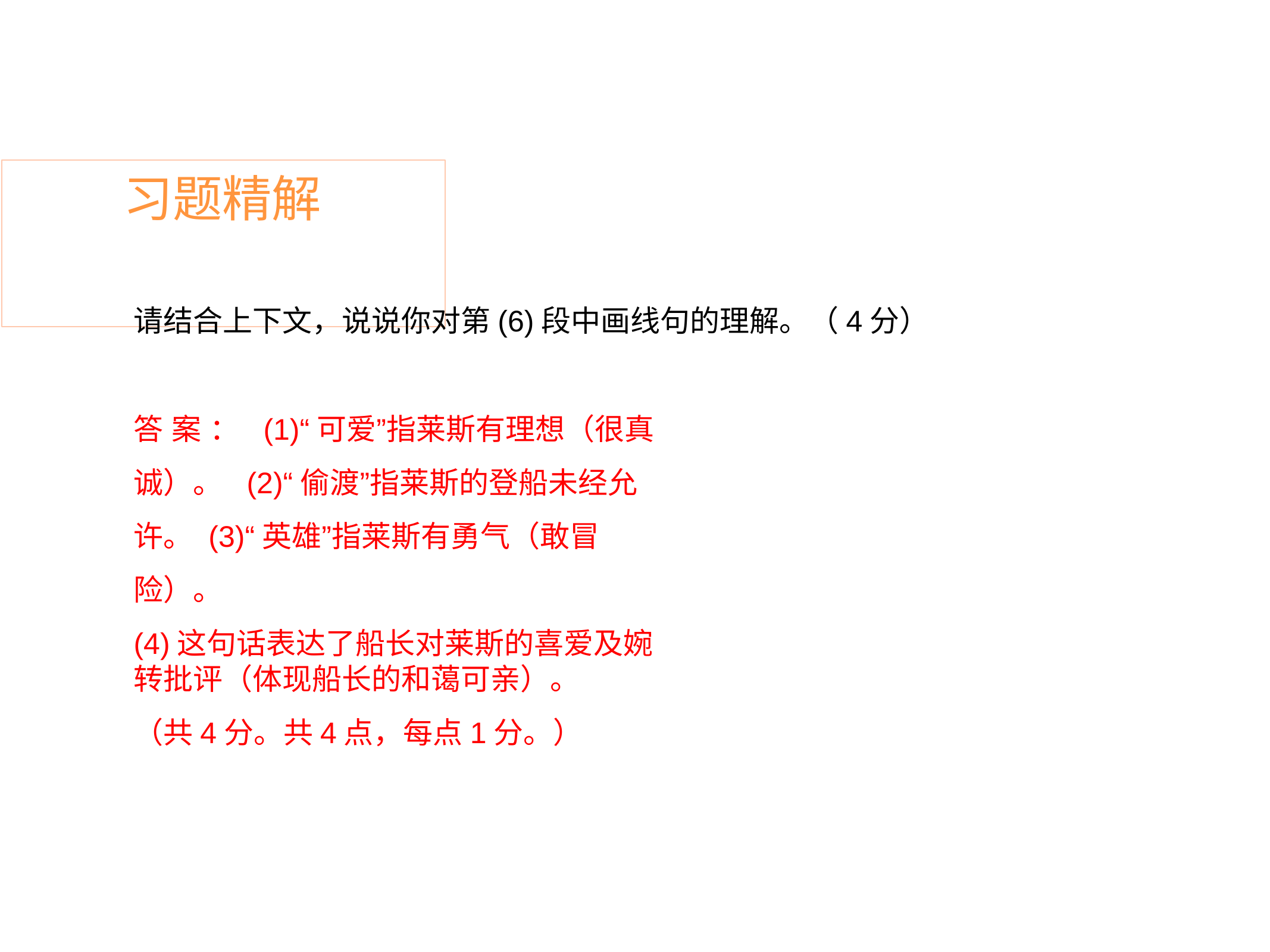

# 习题精解
请结合上下文，说说你对第(6)段中画线句的理解。（4分）

答 案 ：  (1)“可爱”指莱斯有理想（很真诚）。  (2)“偷渡”指莱斯的登船未经允许。 (3)“英雄”指莱斯有勇气（敢冒险）。
(4)这句话表达了船长对莱斯的喜爱及婉转批评（体现船长的和蔼可亲）。
（共4分。共4点，每点1分。）